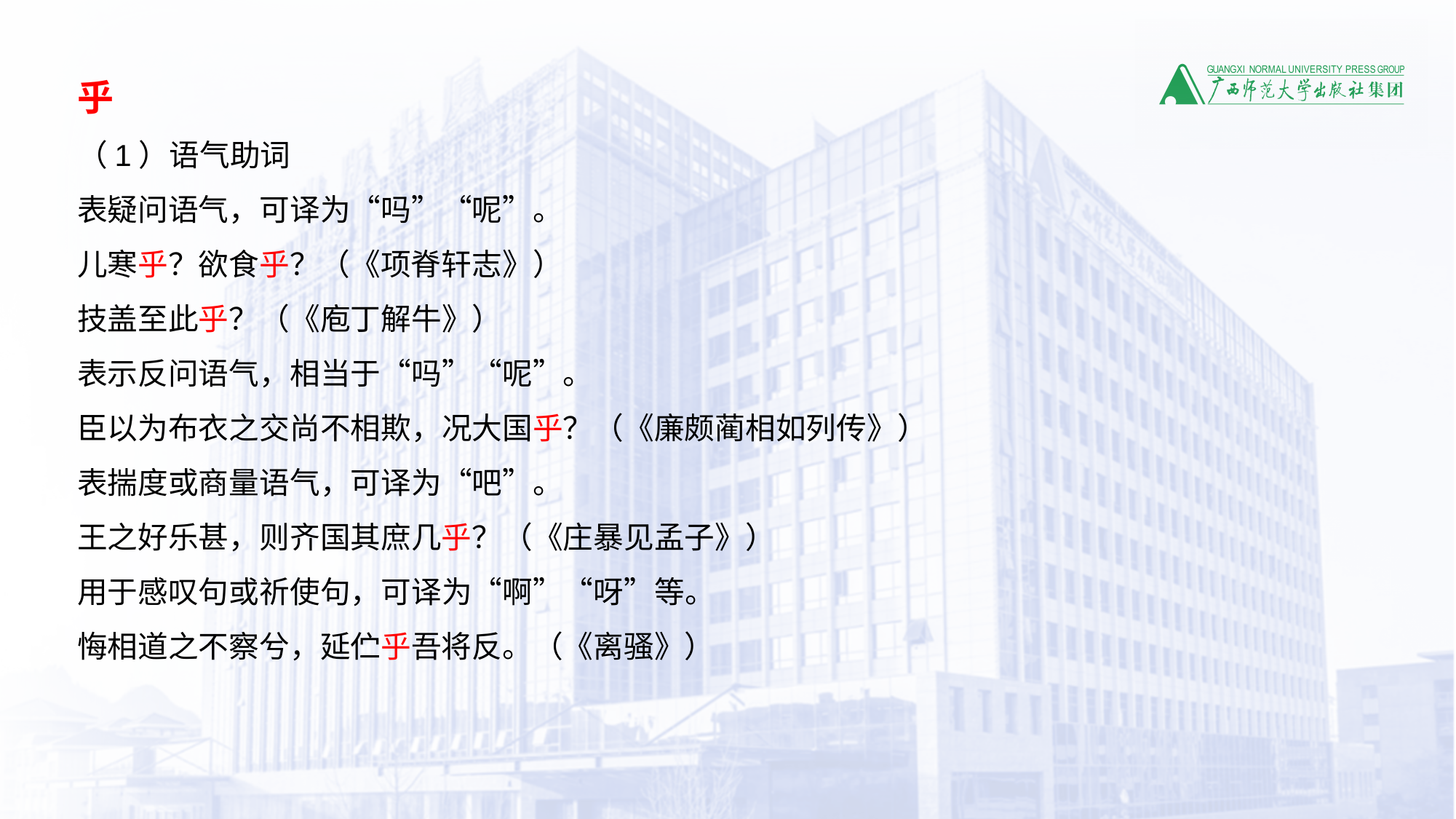

乎
（1）语气助词
表疑问语气，可译为“吗”“呢”。
儿寒乎？欲食乎？（《项脊轩志》）
技盖至此乎？（《庖丁解牛》）
表示反问语气，相当于“吗”“呢”。
臣以为布衣之交尚不相欺，况大国乎？（《廉颇蔺相如列传》）
表揣度或商量语气，可译为“吧”。
王之好乐甚，则齐国其庶几乎？（《庄暴见孟子》）
用于感叹句或祈使句，可译为“啊”“呀”等。
悔相道之不察兮，延伫乎吾将反。（《离骚》）